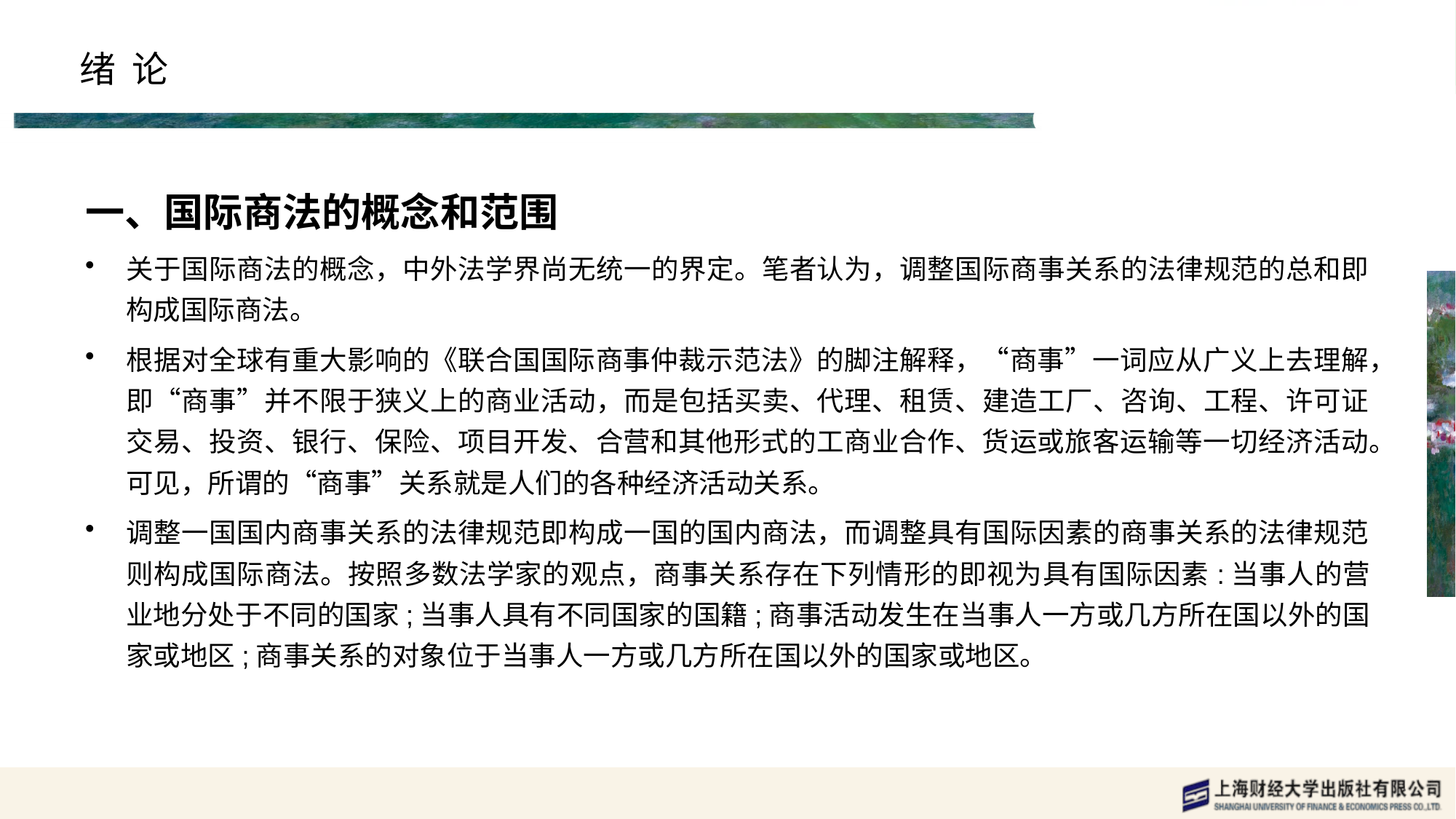

# 绪  论
一、国际商法的概念和范围
关于国际商法的概念，中外法学界尚无统一的界定。笔者认为，调整国际商事关系的法律规范的总和即构成国际商法。
根据对全球有重大影响的《联合国国际商事仲裁示范法》的脚注解释，“商事”一词应从广义上去理解，即“商事”并不限于狭义上的商业活动，而是包括买卖、代理、租赁、建造工厂、咨询、工程、许可证交易、投资、银行、保险、项目开发、合营和其他形式的工商业合作、货运或旅客运输等一切经济活动。可见，所谓的“商事”关系就是人们的各种经济活动关系。
调整一国国内商事关系的法律规范即构成一国的国内商法，而调整具有国际因素的商事关系的法律规范则构成国际商法。按照多数法学家的观点，商事关系存在下列情形的即视为具有国际因素:当事人的营业地分处于不同的国家;当事人具有不同国家的国籍;商事活动发生在当事人一方或几方所在国以外的国家或地区;商事关系的对象位于当事人一方或几方所在国以外的国家或地区。